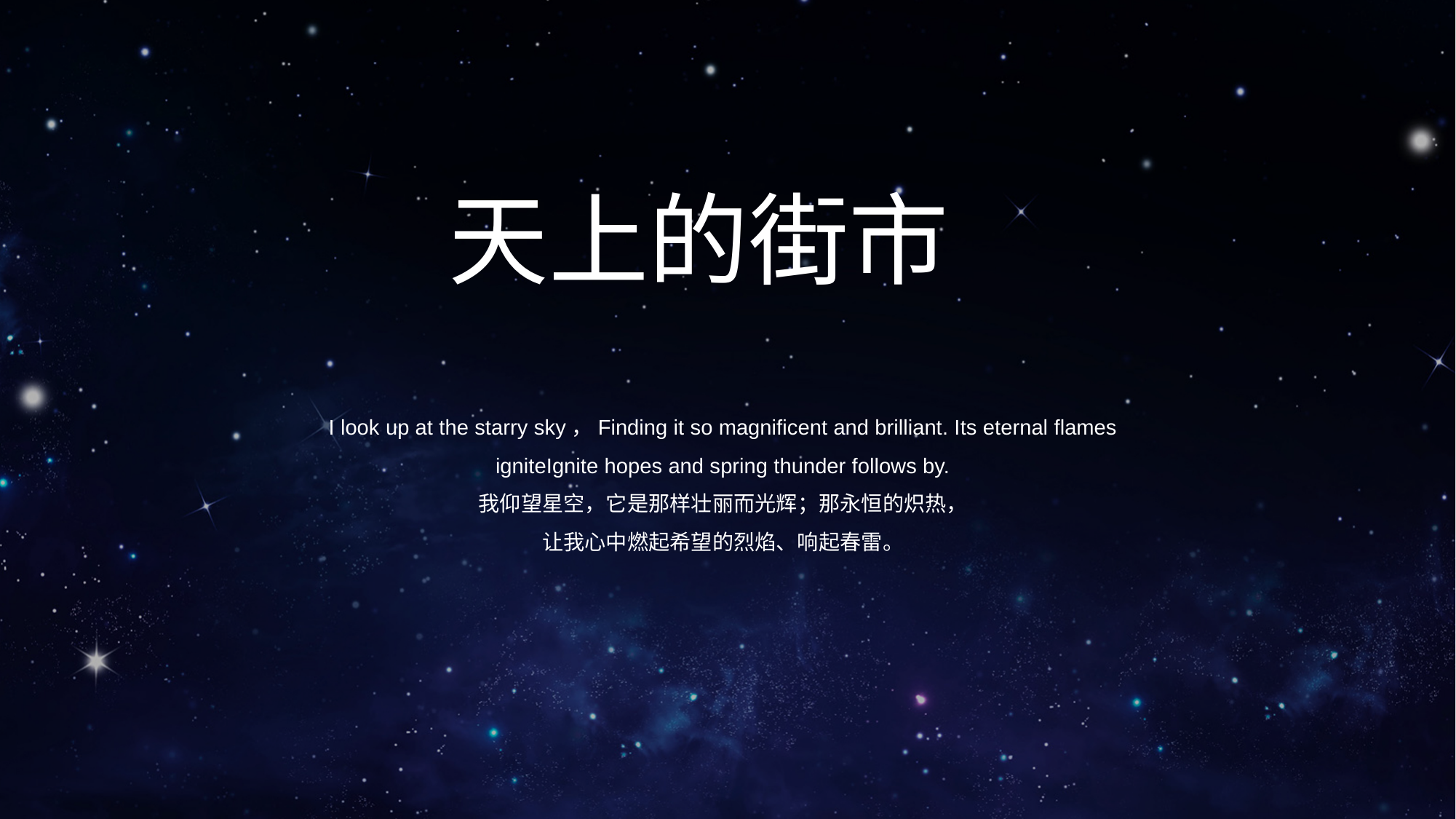

天上的街市
I look up at the starry sky，Finding it so magnificent and brilliant. Its eternal flames igniteIgnite hopes and spring thunder follows by.
我仰望星空，它是那样壮丽而光辉；那永恒的炽热，
让我心中燃起希望的烈焰、响起春雷。